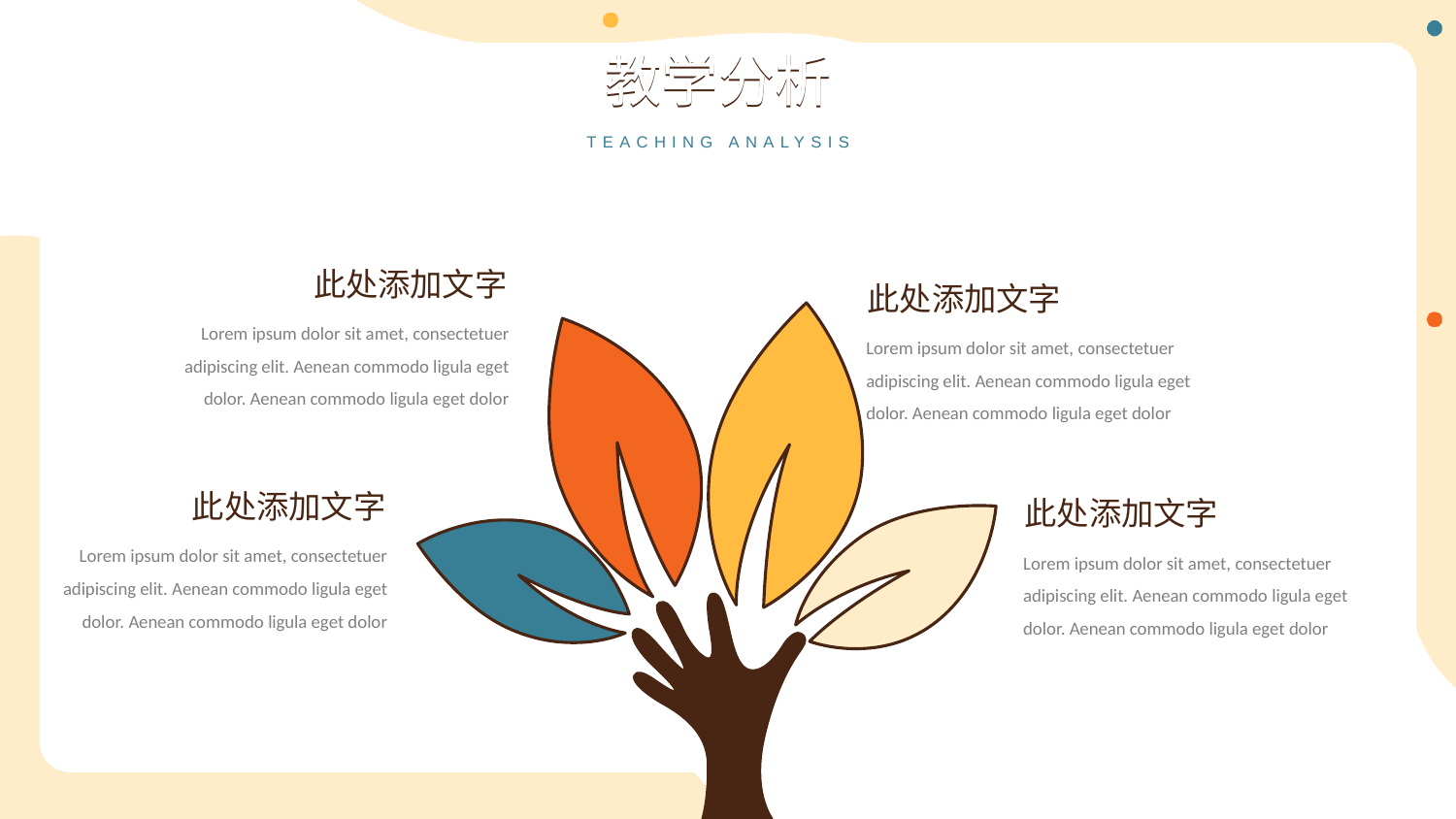

教学分析
教学分析
TEACHING ANALYSIS
此处添加文字
此处添加文字

Lorem ipsum dolor sit amet, consectetuer adipiscing elit. Aenean commodo ligula eget dolor. Aenean commodo ligula eget dolor

Lorem ipsum dolor sit amet, consectetuer adipiscing elit. Aenean commodo ligula eget dolor. Aenean commodo ligula eget dolor
此处添加文字
此处添加文字

Lorem ipsum dolor sit amet, consectetuer adipiscing elit. Aenean commodo ligula eget dolor. Aenean commodo ligula eget dolor
Lorem ipsum dolor sit amet, consectetuer adipiscing elit. Aenean commodo ligula eget dolor. Aenean commodo ligula eget dolor